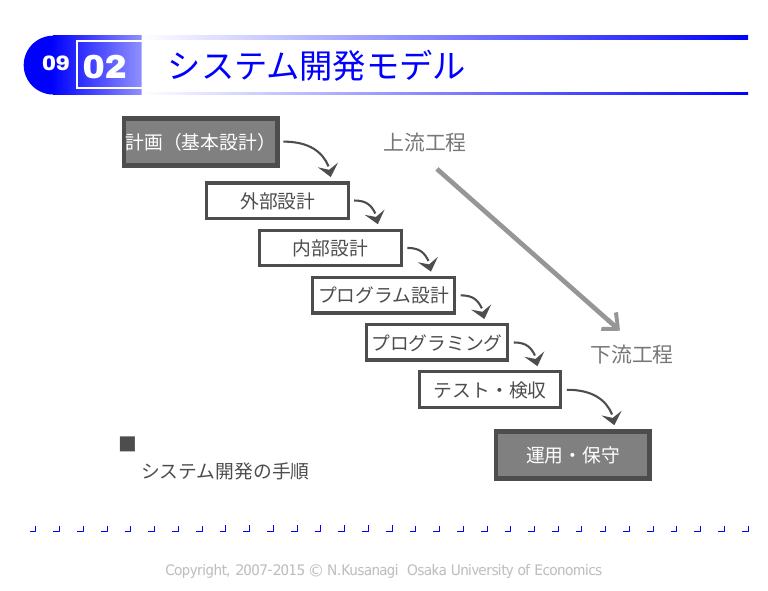

# 02   システム開発モデル
計画（基本設計）
上流工程

外部設計

内部設計

プログラム設計

プログラミング
下流工程

テスト・検収

■ウォーターフォール モデルによる
　 システム開発の手順
運用・保守